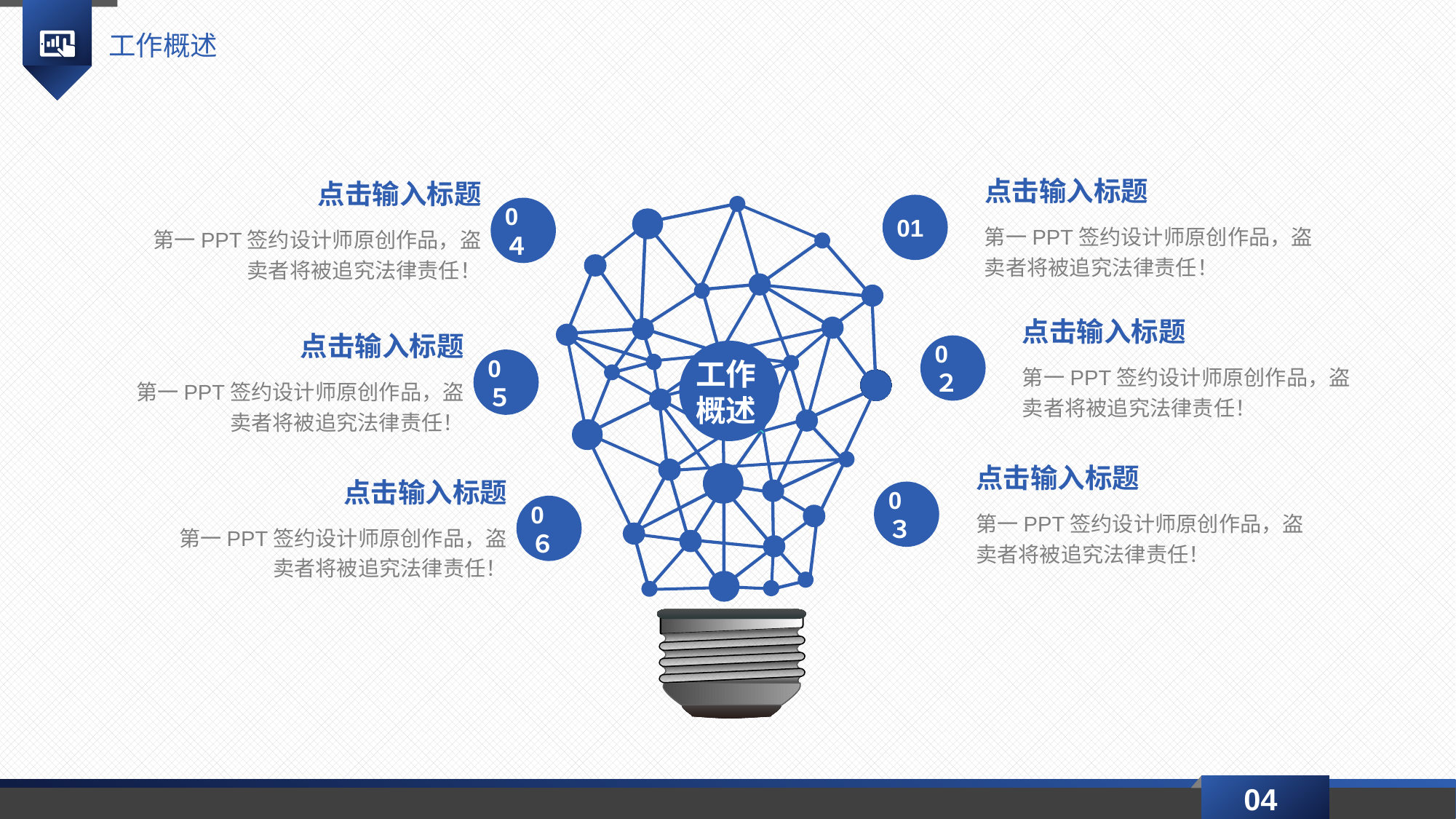

工作概述

点击输入标题
点击输入标题

01

0４
第一PPT签约设计师原创作品，盗卖者将被追究法律责任！
第一PPT签约设计师原创作品，盗卖者将被追究法律责任！
点击输入标题
点击输入标题

0２

0５
第一PPT签约设计师原创作品，盗卖者将被追究法律责任！
第一PPT签约设计师原创作品，盗卖者将被追究法律责任！
工作概述
点击输入标题
点击输入标题

0３

0６
第一PPT签约设计师原创作品，盗卖者将被追究法律责任！
第一PPT签约设计师原创作品，盗卖者将被追究法律责任！

04

延时符